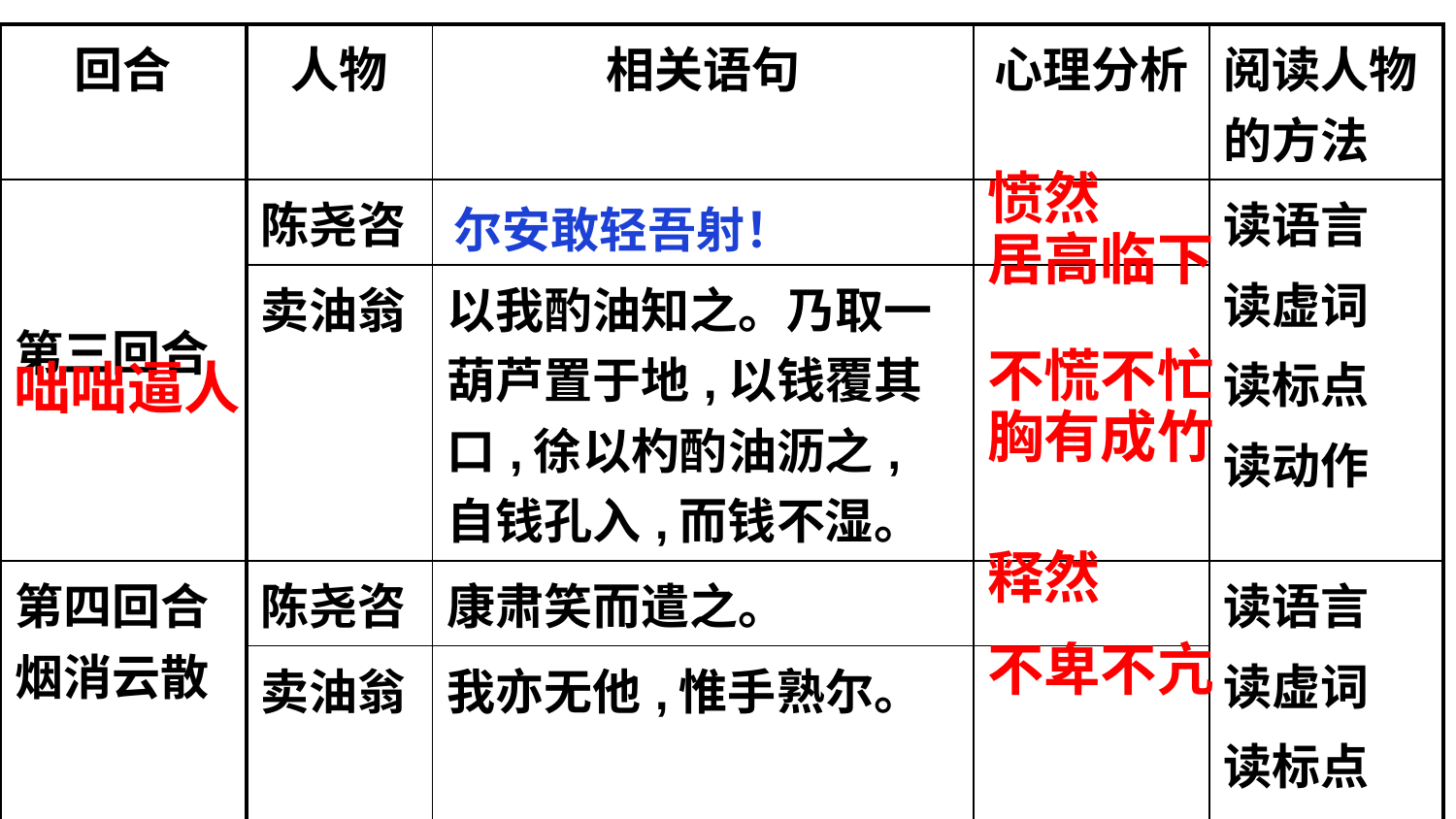

| 回合 | 人物 | 相关语句 | 心理分析 | 阅读人物的方法 |
| --- | --- | --- | --- | --- |
| 第三回合 | 陈尧咨 |  |  | 读语言 读虚词 读标点 读动作 |
|  | 卖油翁 | 以我酌油知之。乃取一葫芦置于地,以钱覆其口,徐以杓酌油沥之,自钱孔入,而钱不湿。 |  |  |
| 第四回合烟消云散 | 陈尧咨 | 康肃笑而遣之。 |  | 读语言 读虚词 读标点 读动作 |
|  | 卖油翁 | 我亦无他,惟手熟尔。 |  |  |
愤然
居高临下
尔安敢轻吾射！
不慌不忙
胸有成竹
咄咄逼人
释然
不卑不亢